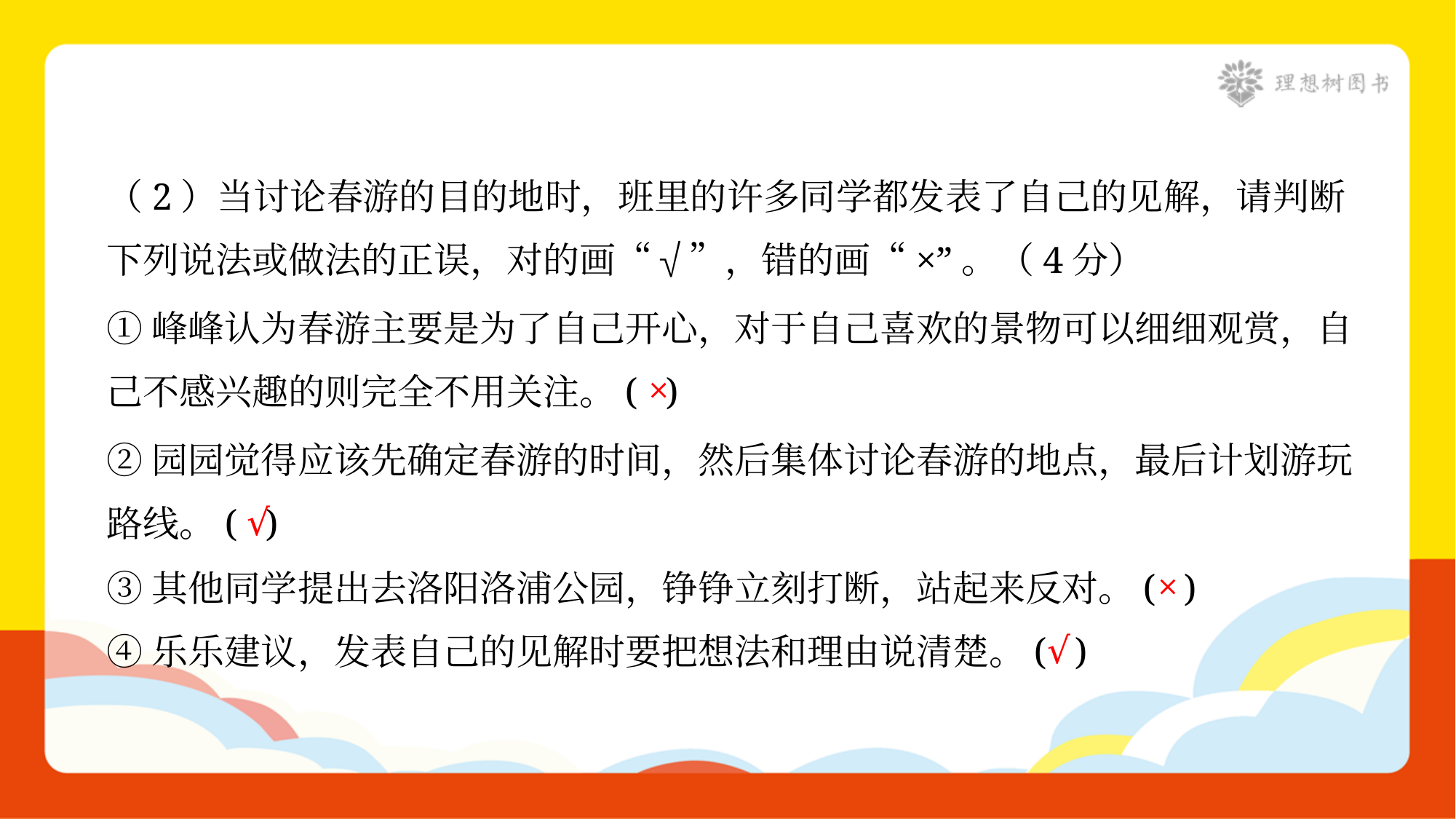

（2）当讨论春游的目的地时，班里的许多同学都发表了自己的见解，请判断
下列说法或做法的正误，对的画“√”，错的画“×”。（4分）
①峰峰认为春游主要是为了自己开心，对于自己喜欢的景物可以细细观赏，自
己不感兴趣的则完全不用关注。(   )
×
②园园觉得应该先确定春游的时间，然后集体讨论春游的地点，最后计划游玩
路线。(   )
√
×
③其他同学提出去洛阳洛浦公园，铮铮立刻打断，站起来反对。(   )
√
④乐乐建议，发表自己的见解时要把想法和理由说清楚。(   )